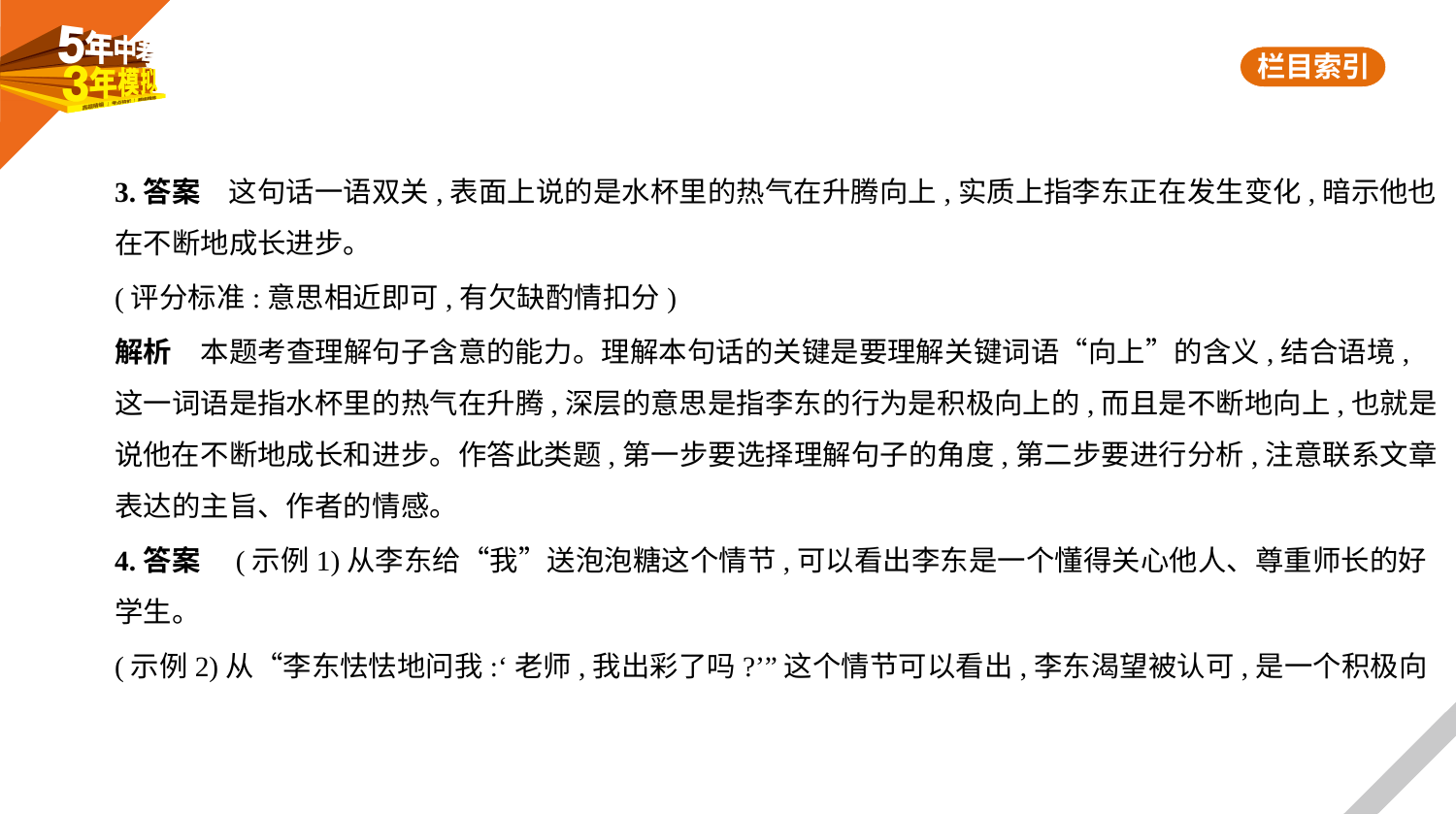

3.答案　这句话一语双关,表面上说的是水杯里的热气在升腾向上,实质上指李东正在发生变化,暗示他也
在不断地成长进步。
(评分标准:意思相近即可,有欠缺酌情扣分)
解析　本题考查理解句子含意的能力。理解本句话的关键是要理解关键词语“向上”的含义,结合语境,
这一词语是指水杯里的热气在升腾,深层的意思是指李东的行为是积极向上的,而且是不断地向上,也就是
说他在不断地成长和进步。作答此类题,第一步要选择理解句子的角度,第二步要进行分析,注意联系文章
表达的主旨、作者的情感。
4.答案　(示例1)从李东给“我”送泡泡糖这个情节,可以看出李东是一个懂得关心他人、尊重师长的好
学生。
(示例2)从“李东怯怯地问我:‘老师,我出彩了吗?’”这个情节可以看出,李东渴望被认可,是一个积极向